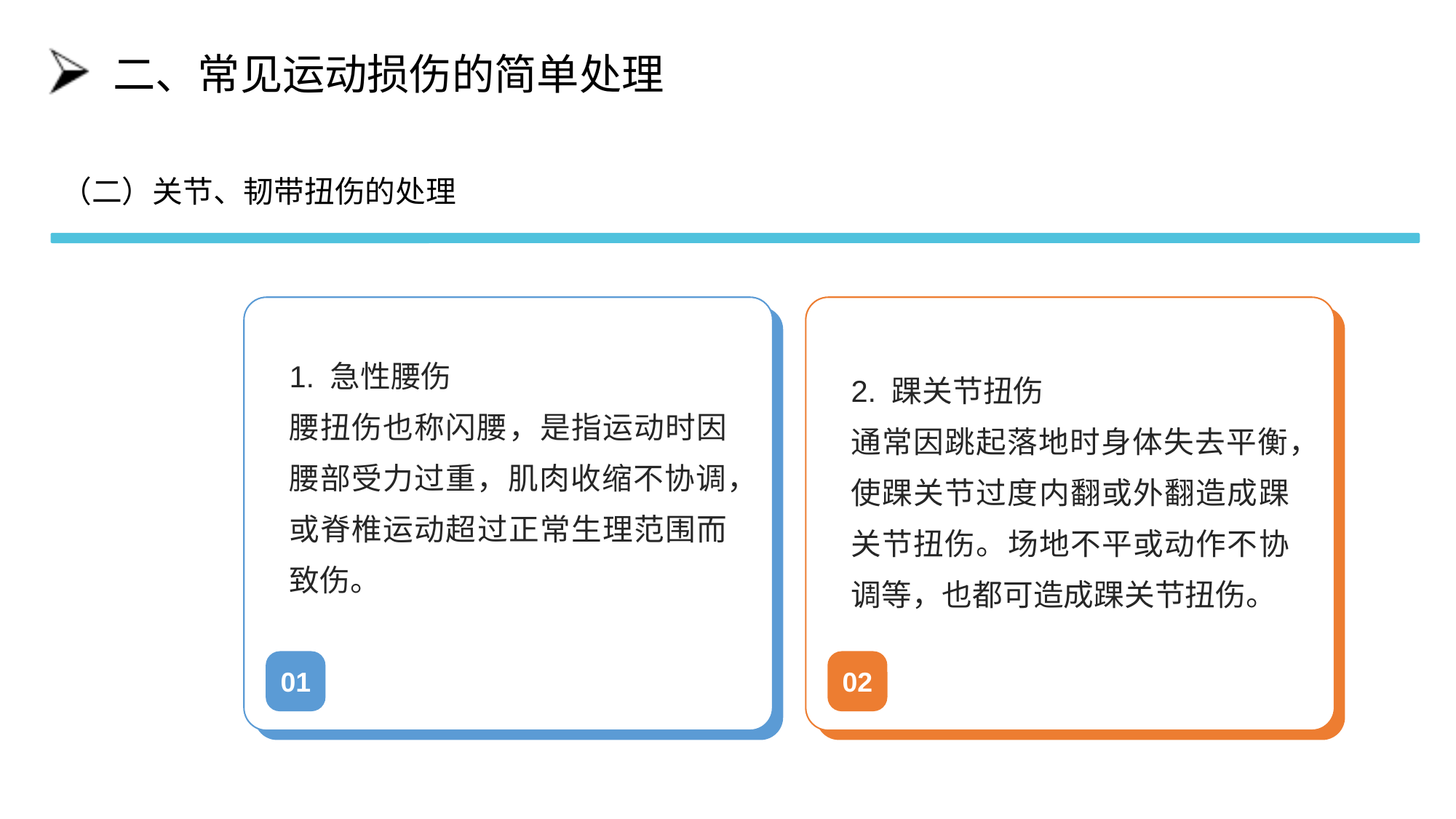

# 二、常见运动损伤的简单处理
（二）关节、韧带扭伤的处理

1. 急性腰伤
腰扭伤也称闪腰，是指运动时因腰部受力过重，肌肉收缩不协调，或脊椎运动超过正常生理范围而致伤。
2. 踝关节扭伤
通常因跳起落地时身体失去平衡，使踝关节过度内翻或外翻造成踝关节扭伤。场地不平或动作不协调等，也都可造成踝关节扭伤。

01
02